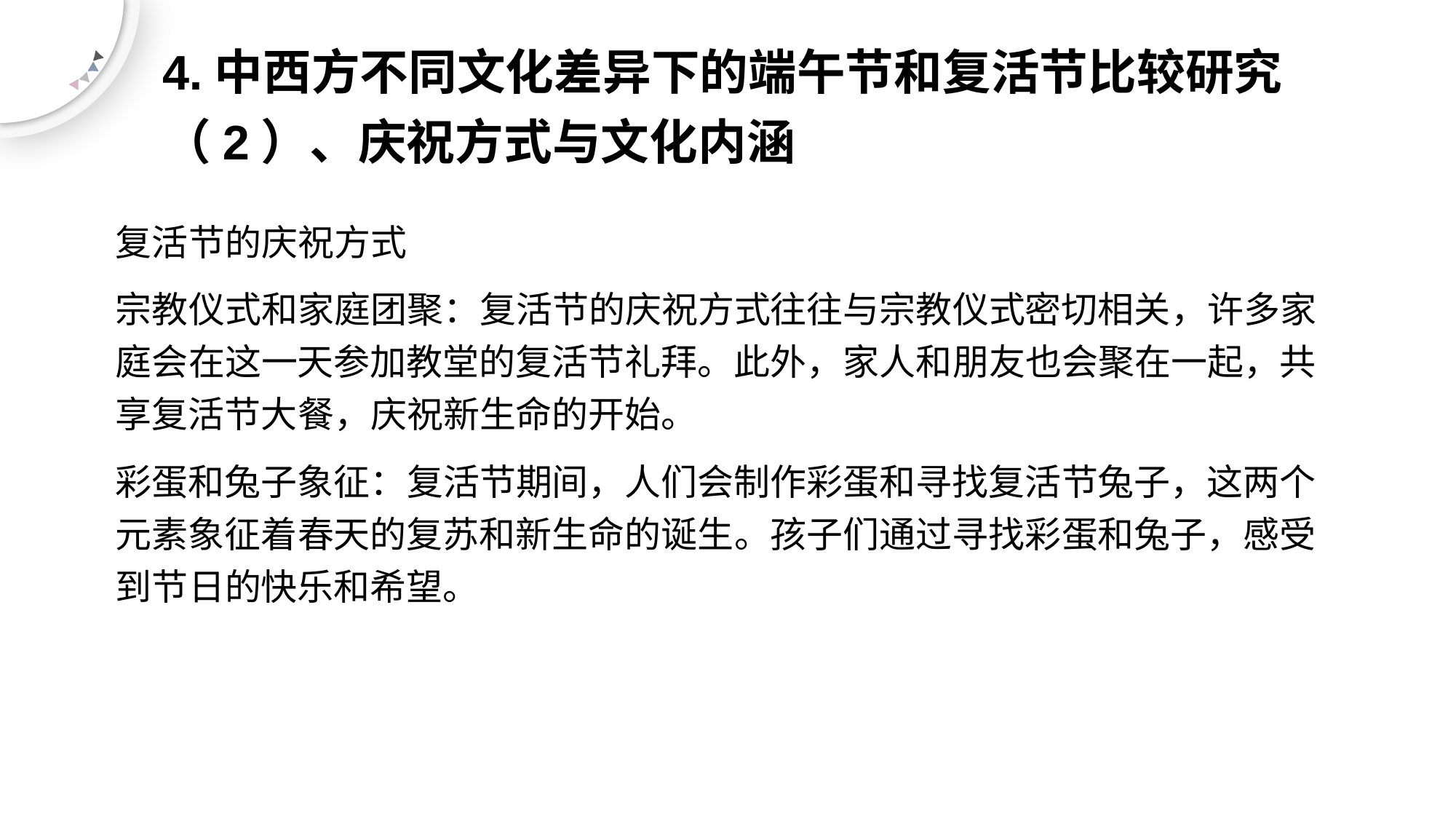

# 4.中西方不同文化差异下的端午节和复活节比较研究 （2）、庆祝方式与文化内涵
复活节的庆祝方式
宗教仪式和家庭团聚：复活节的庆祝方式往往与宗教仪式密切相关，许多家庭会在这一天参加教堂的复活节礼拜。此外，家人和朋友也会聚在一起，共享复活节大餐，庆祝新生命的开始。
彩蛋和兔子象征：复活节期间，人们会制作彩蛋和寻找复活节兔子，这两个元素象征着春天的复苏和新生命的诞生。孩子们通过寻找彩蛋和兔子，感受到节日的快乐和希望。